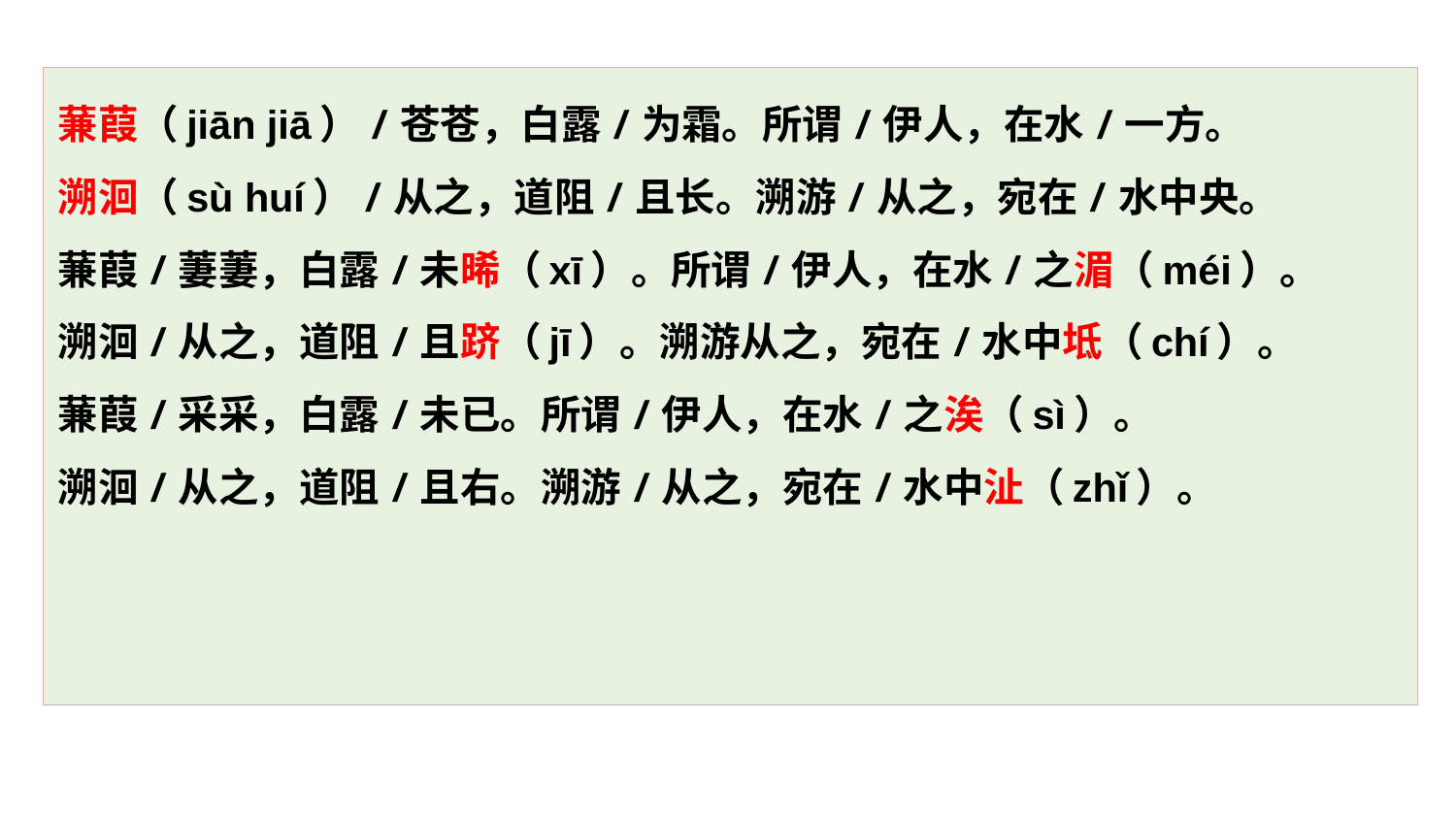

蒹葭（jiān jiā）/苍苍，白露/为霜。所谓/伊人，在水/一方。
溯洄（sù huí）/从之，道阻/且长。溯游/从之，宛在/水中央。
蒹葭/萋萋，白露/未晞（xī）。所谓/伊人，在水/之湄（méi）。
溯洄/从之，道阻/且跻（jī）。溯游从之，宛在/水中坻（chí）。
蒹葭/采采，白露/未已。所谓/伊人，在水/之涘（sì）。
溯洄/从之，道阻/且右。溯游/从之，宛在/水中沚（zhǐ）。